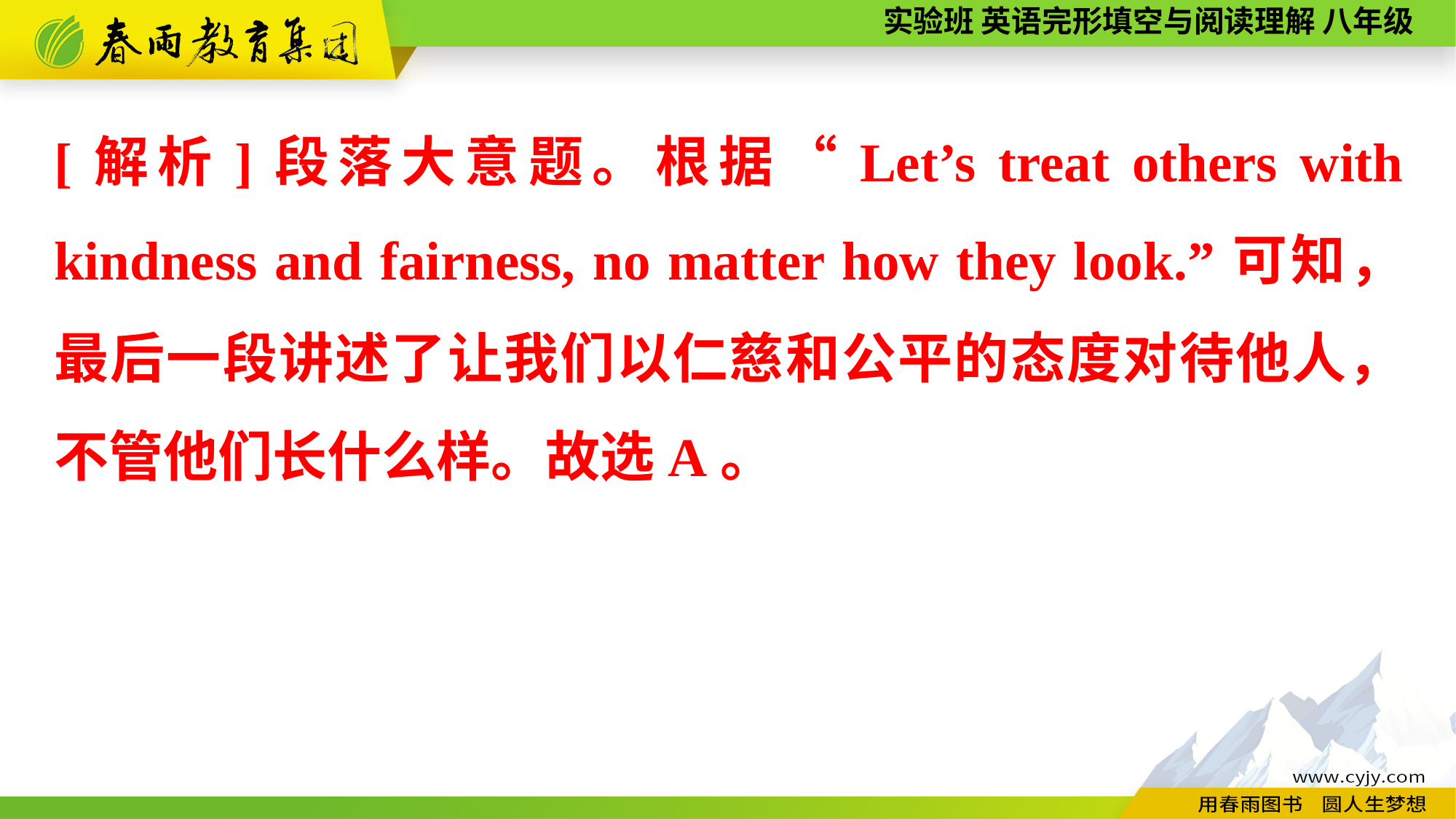

[解析]段落大意题。根据“Let’s treat others with kindness and fairness, no matter how they look.”可知，最后一段讲述了让我们以仁慈和公平的态度对待他人，不管他们长什么样。故选A。